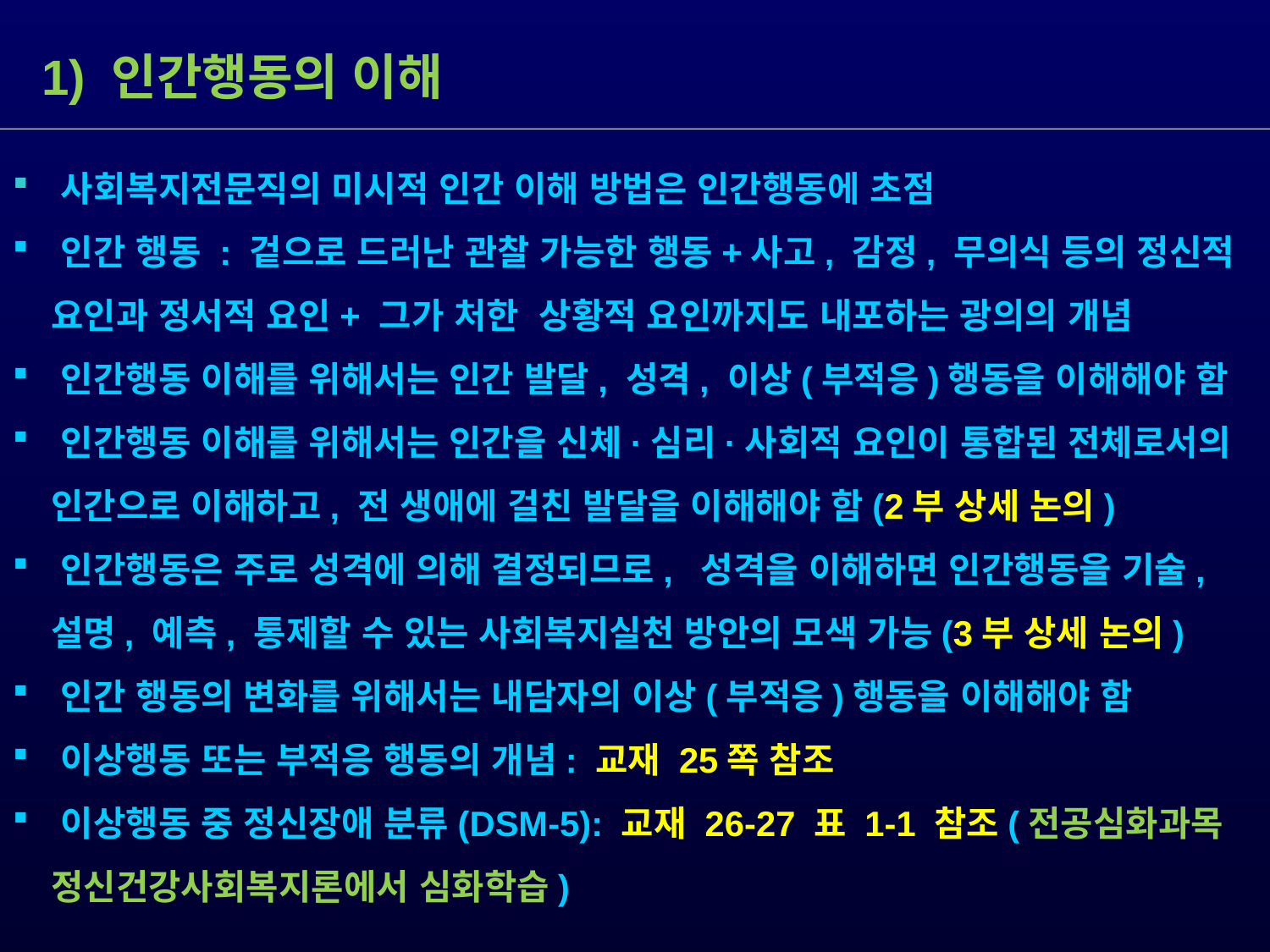

1) 인간행동의 이해

 사회복지전문직의 미시적 인간 이해 방법은 인간행동에 초점
 인간 행동 : 겉으로 드러난 관찰 가능한 행동+사고, 감정, 무의식 등의 정신적
   요인과 정서적 요인+ 그가 처한  상황적 요인까지도 내포하는 광의의 개념
 인간행동 이해를 위해서는 인간 발달, 성격, 이상(부적응)행동을 이해해야 함
 인간행동 이해를 위해서는 인간을 신체·심리·사회적 요인이 통합된 전체로서의
   인간으로 이해하고, 전 생애에 걸친 발달을 이해해야 함(2부 상세 논의)
 인간행동은 주로 성격에 의해 결정되므로,  성격을 이해하면 인간행동을 기술,
   설명, 예측, 통제할 수 있는 사회복지실천 방안의 모색 가능(3부 상세 논의)
 인간 행동의 변화를 위해서는 내담자의 이상(부적응)행동을 이해해야 함
 이상행동 또는 부적응 행동의 개념: 교재 25쪽 참조
 이상행동 중 정신장애 분류(DSM-5): 교재 26-27 표 1-1 참조(전공심화과목
   정신건강사회복지론에서 심화학습)